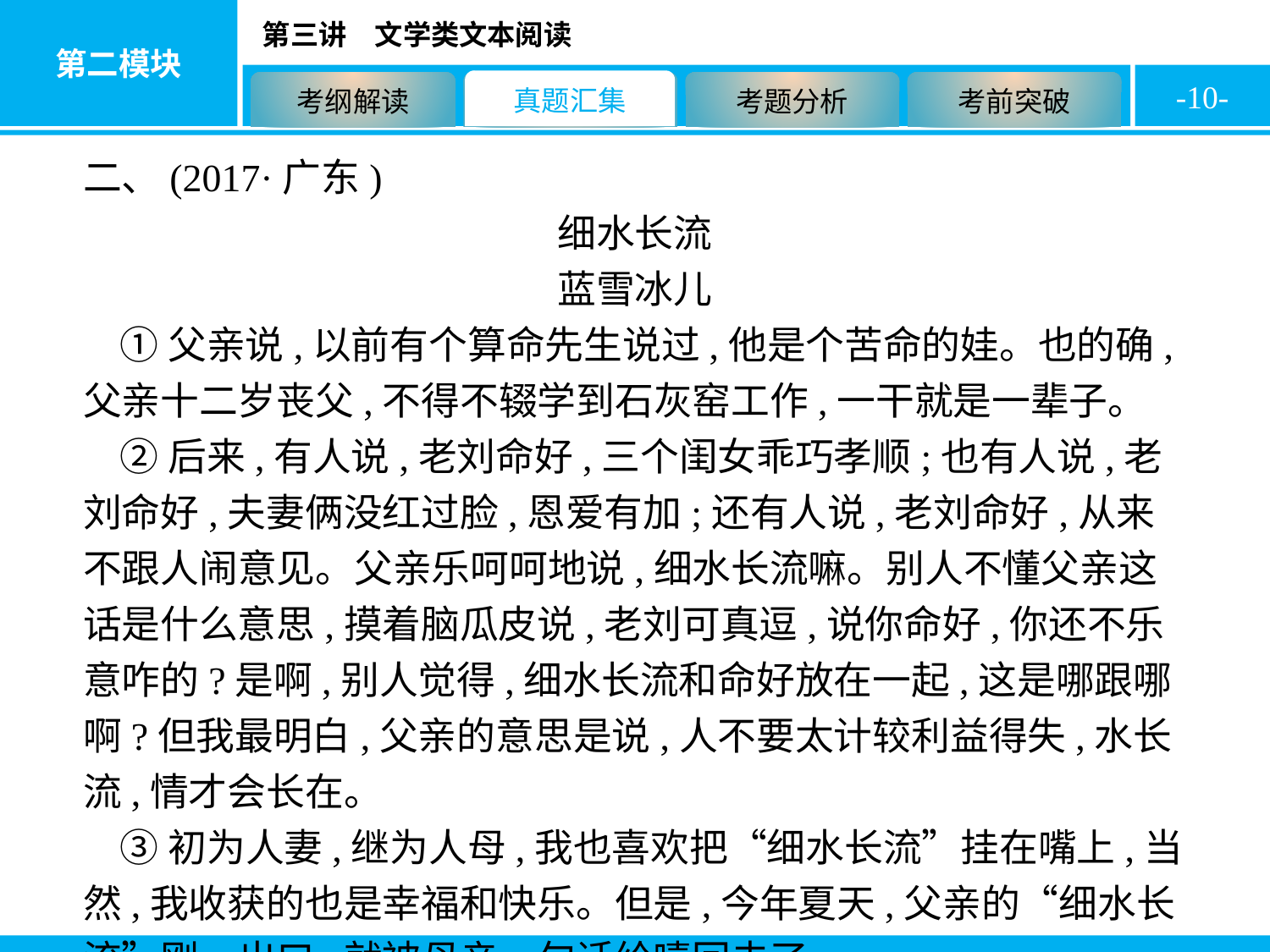

-10-
二、(2017·广东)
细水长流
蓝雪冰儿
①父亲说,以前有个算命先生说过,他是个苦命的娃。也的确,父亲十二岁丧父,不得不辍学到石灰窑工作,一干就是一辈子。
②后来,有人说,老刘命好,三个闺女乖巧孝顺;也有人说,老刘命好,夫妻俩没红过脸,恩爱有加;还有人说,老刘命好,从来不跟人闹意见。父亲乐呵呵地说,细水长流嘛。别人不懂父亲这话是什么意思,摸着脑瓜皮说,老刘可真逗,说你命好,你还不乐意咋的?是啊,别人觉得,细水长流和命好放在一起,这是哪跟哪啊?但我最明白,父亲的意思是说,人不要太计较利益得失,水长流,情才会长在。
③初为人妻,继为人母,我也喜欢把“细水长流”挂在嘴上,当然,我收获的也是幸福和快乐。但是,今年夏天,父亲的“细水长流”刚一出口,就被母亲一句话给噎回去了。